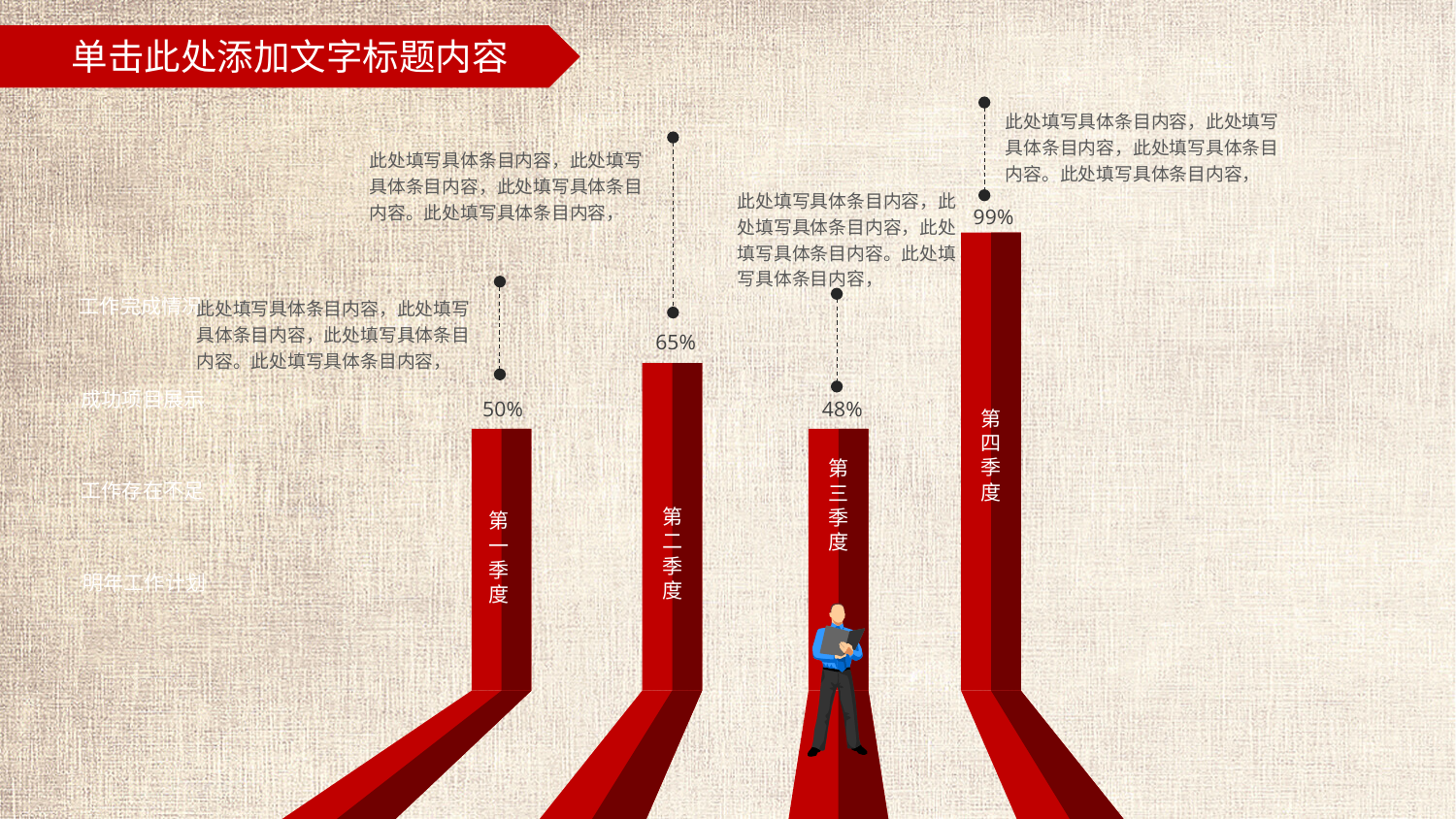

此处填写具体条目内容，此处填写具体条目内容，此处填写具体条目内容。此处填写具体条目内容，
此处填写具体条目内容，此处填写具体条目内容，此处填写具体条目内容。此处填写具体条目内容，
此处填写具体条目内容，此处填写具体条目内容，此处填写具体条目内容。此处填写具体条目内容，
99%

工作完成情况
此处填写具体条目内容，此处填写具体条目内容，此处填写具体条目内容。此处填写具体条目内容，
65%

成功项目展示
50%
48%
第四季度

第三季度
工作存在不足
第二季度
第一季度
明年工作计划